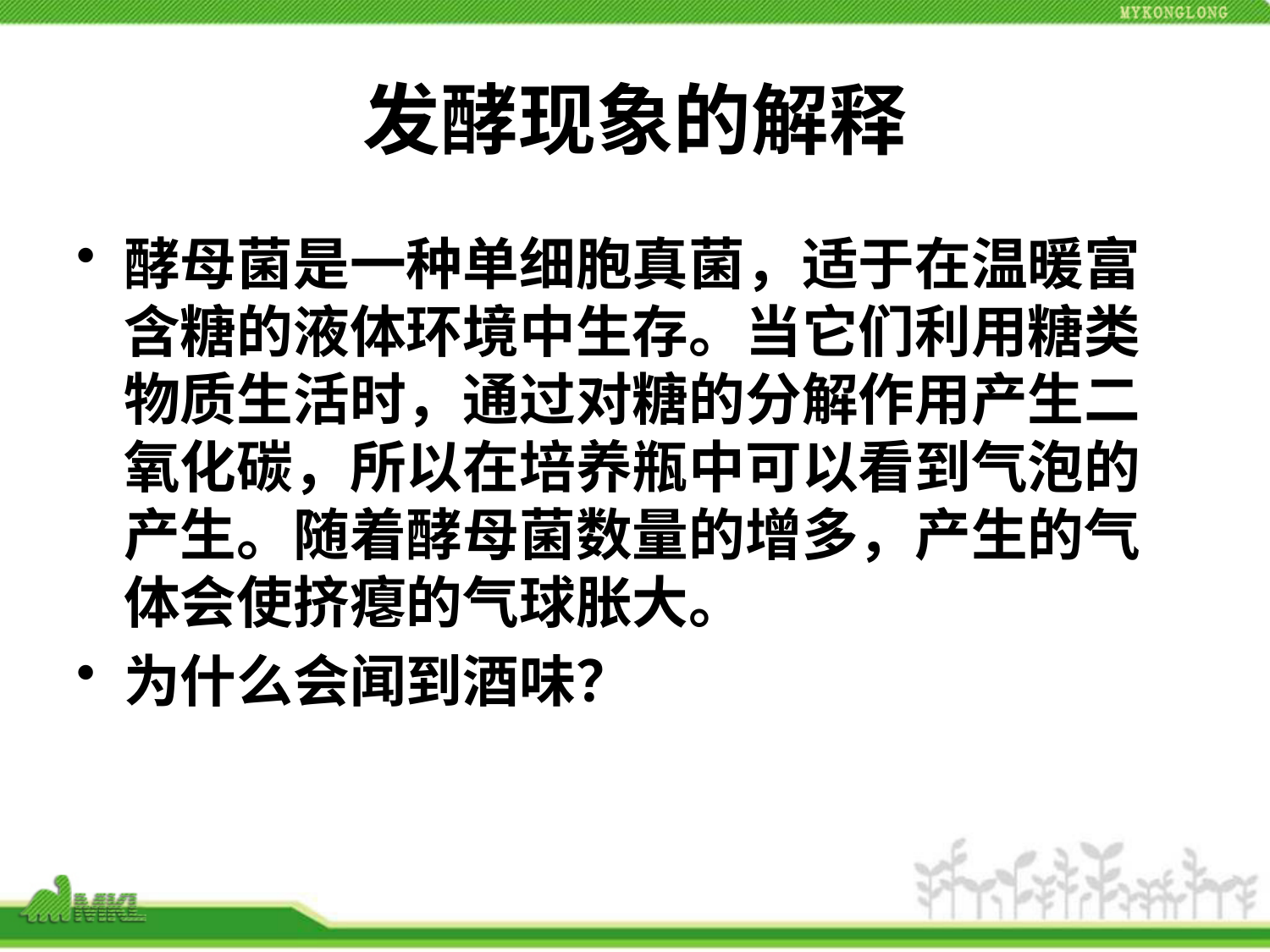

# 发酵现象的解释
酵母菌是一种单细胞真菌，适于在温暖富含糖的液体环境中生存。当它们利用糖类物质生活时，通过对糖的分解作用产生二氧化碳，所以在培养瓶中可以看到气泡的产生。随着酵母菌数量的增多，产生的气体会使挤瘪的气球胀大。
为什么会闻到酒味？